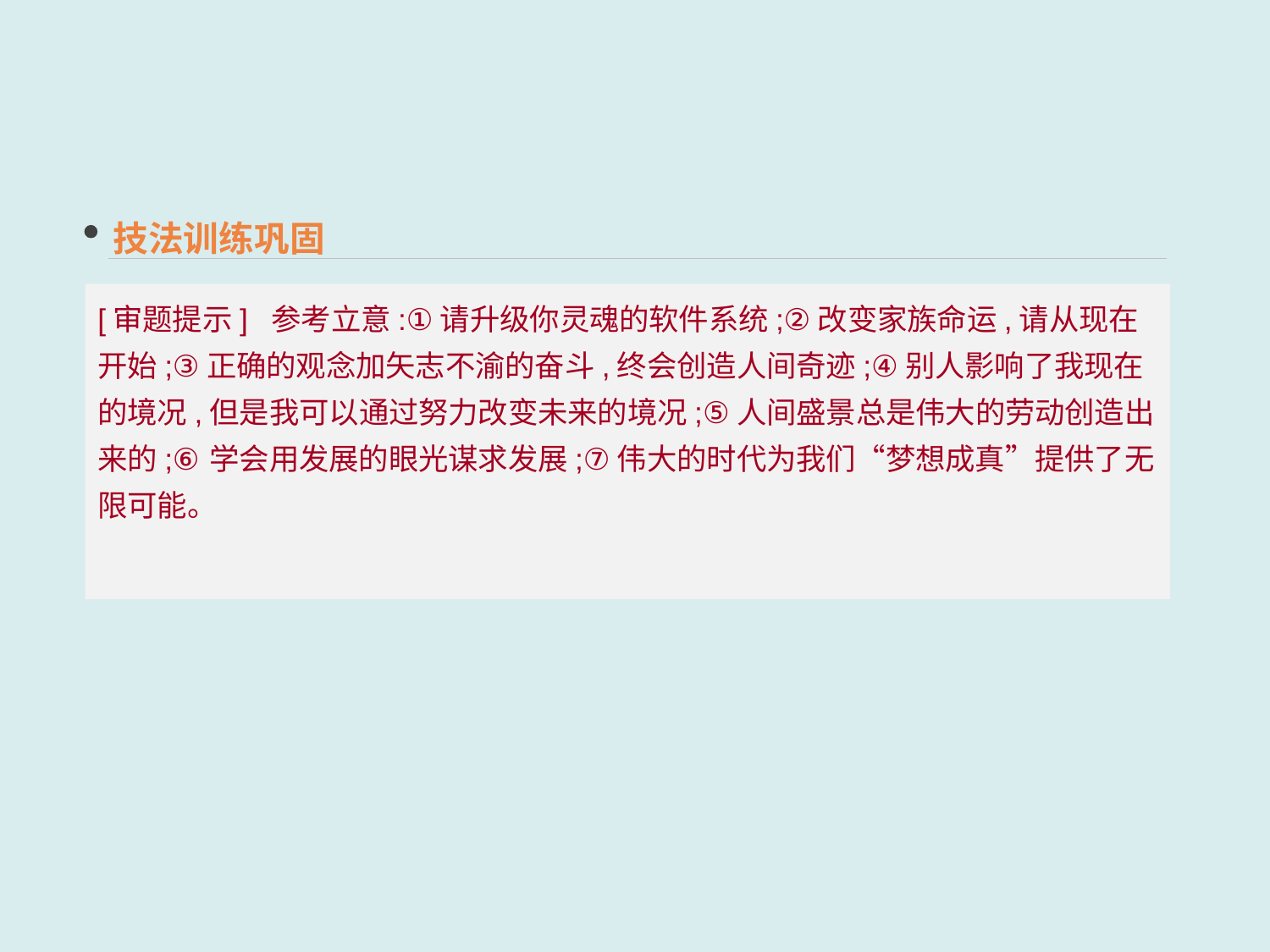

技法训练巩固

[审题提示]  参考立意:①请升级你灵魂的软件系统;②改变家族命运,请从现在开始;③正确的观念加矢志不渝的奋斗,终会创造人间奇迹;④别人影响了我现在的境况,但是我可以通过努力改变未来的境况;⑤人间盛景总是伟大的劳动创造出来的;⑥学会用发展的眼光谋求发展;⑦伟大的时代为我们“梦想成真”提供了无限可能。